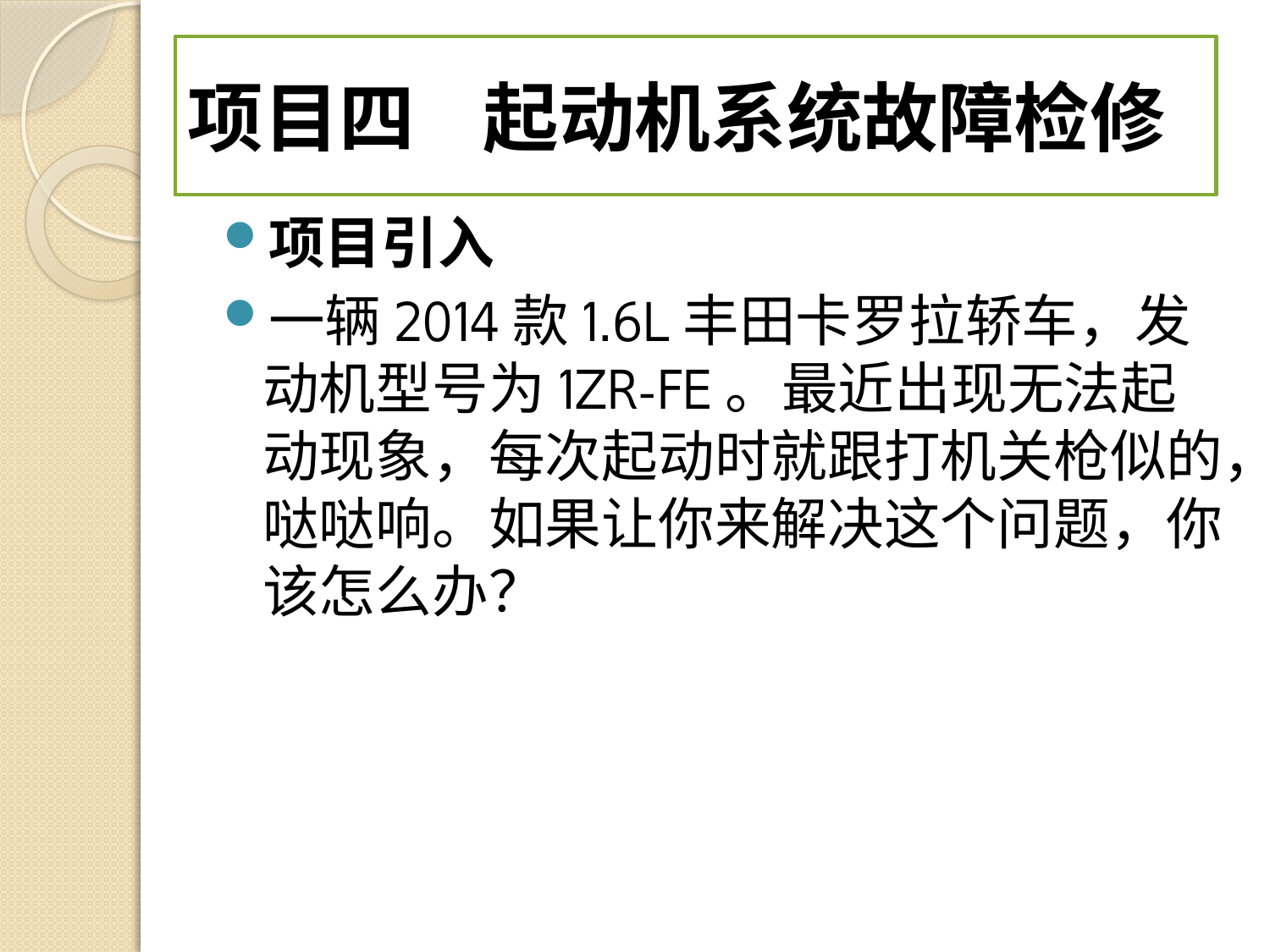

# 项目四    起动机系统故障检修
项目引入
一辆2014款1.6L丰田卡罗拉轿车，发动机型号为1ZR-FE。最近出现无法起动现象，每次起动时就跟打机关枪似的，哒哒响。如果让你来解决这个问题，你该怎么办？